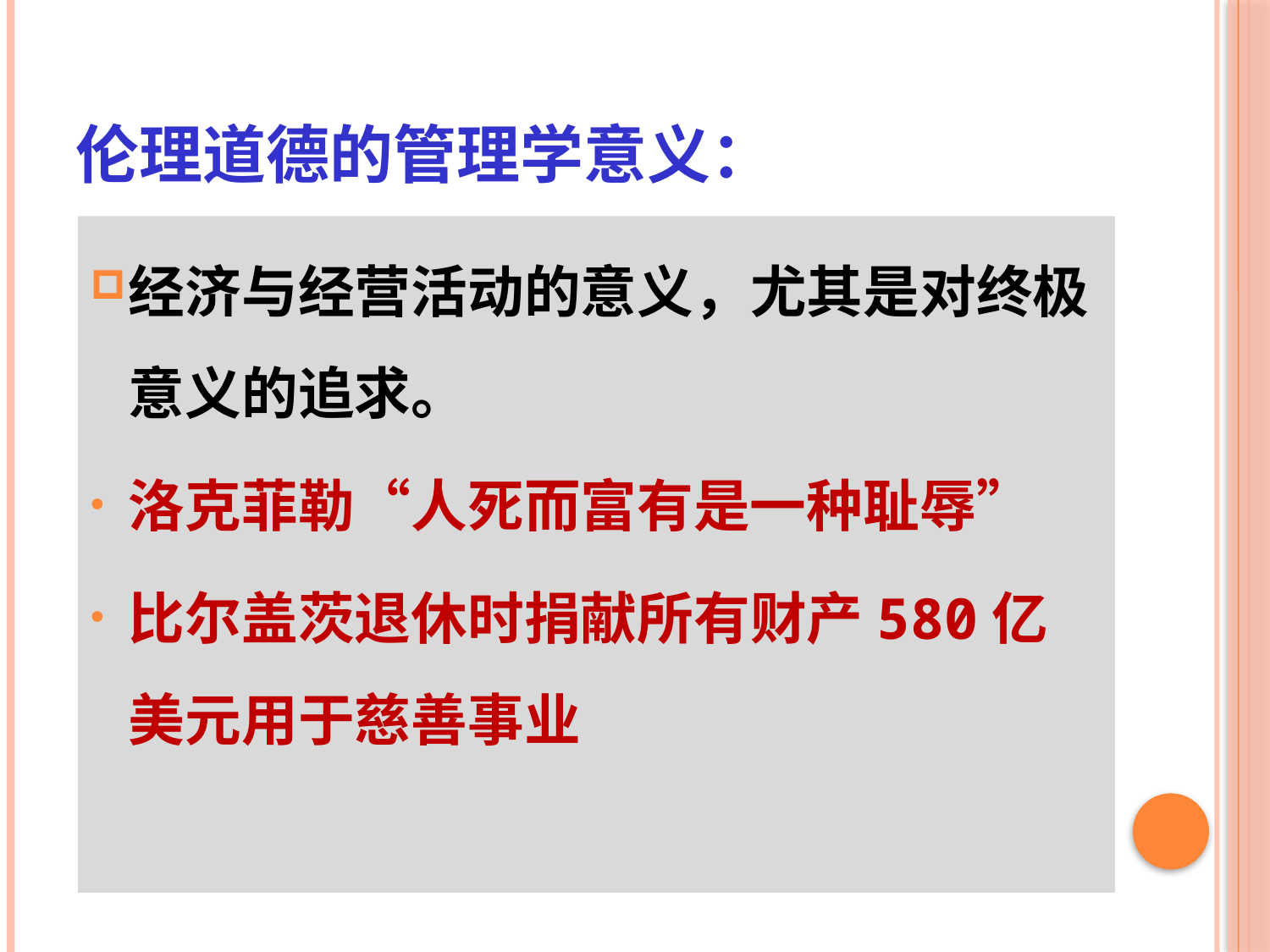

# 伦理道德的管理学意义：
经济与经营活动的意义，尤其是对终极意义的追求。
洛克菲勒“人死而富有是一种耻辱”
比尔盖茨退休时捐献所有财产580亿美元用于慈善事业